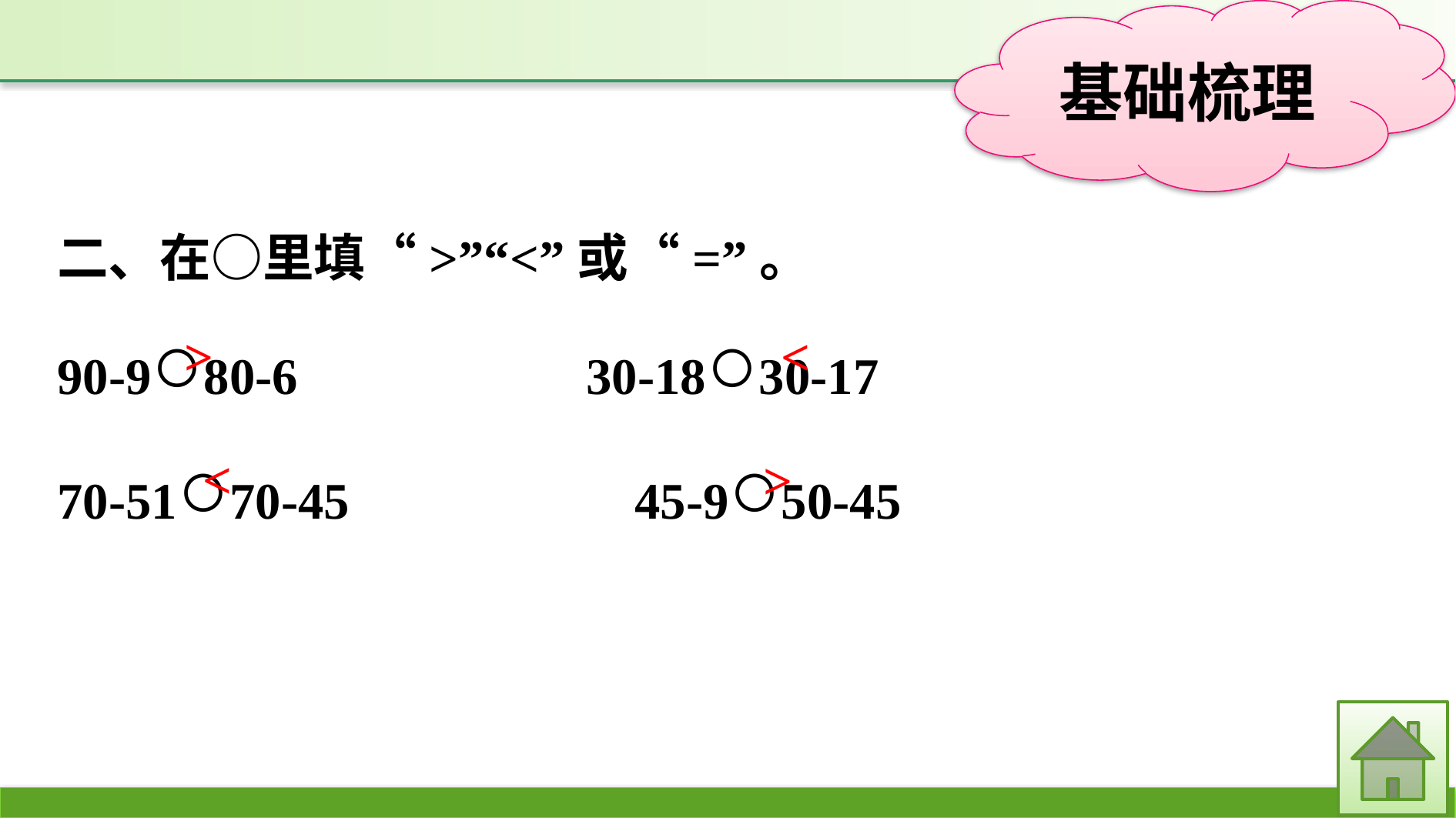

二、在○里填“>”“<”或“=”。
90-9○80-6			30-18○30-17
70-51○70-45			45-9○50-45
>
<
<
>